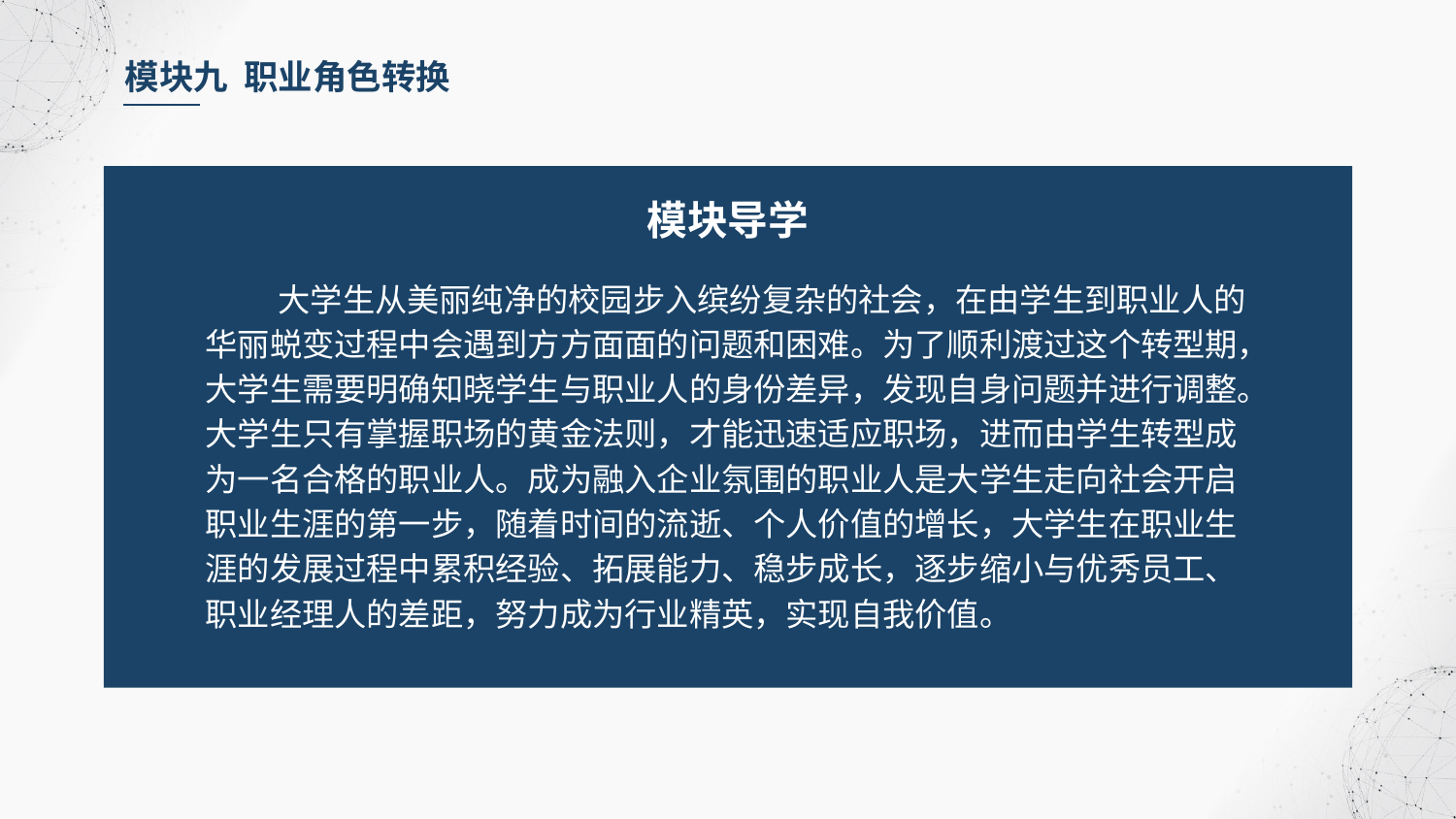

模块九  职业角色转换

模块导学
大学生从美丽纯净的校园步入缤纷复杂的社会，在由学生到职业人的华丽蜕变过程中会遇到方方面面的问题和困难。为了顺利渡过这个转型期，大学生需要明确知晓学生与职业人的身份差异，发现自身问题并进行调整。大学生只有掌握职场的黄金法则，才能迅速适应职场，进而由学生转型成为一名合格的职业人。成为融入企业氛围的职业人是大学生走向社会开启职业生涯的第一步，随着时间的流逝、个人价值的增长，大学生在职业生涯的发展过程中累积经验、拓展能力、稳步成长，逐步缩小与优秀员工、职业经理人的差距，努力成为行业精英，实现自我价值。